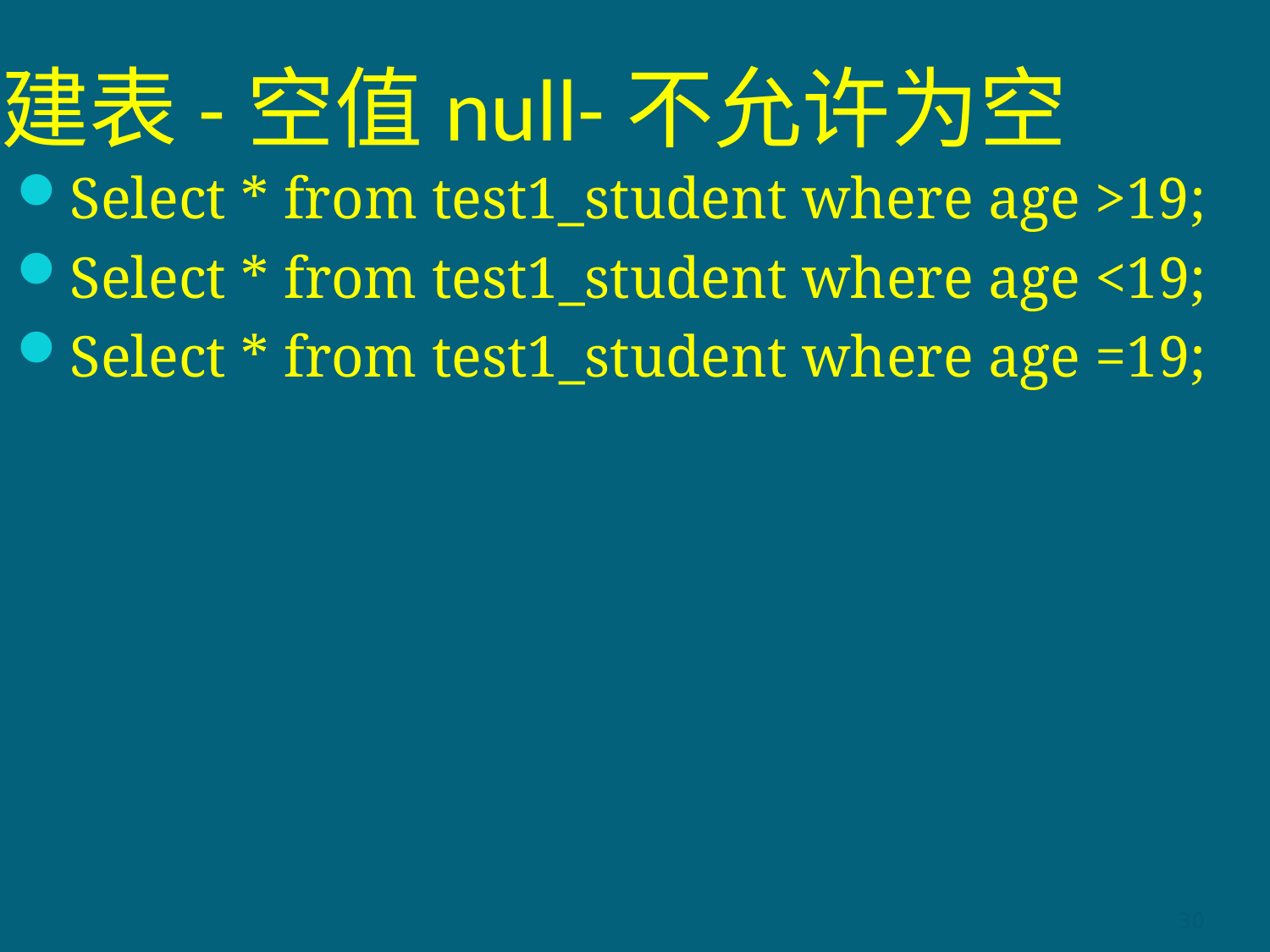

# 建表-空值null-不允许为空
Select * from test1_student where age >19;
Select * from test1_student where age <19;
Select * from test1_student where age =19;

30